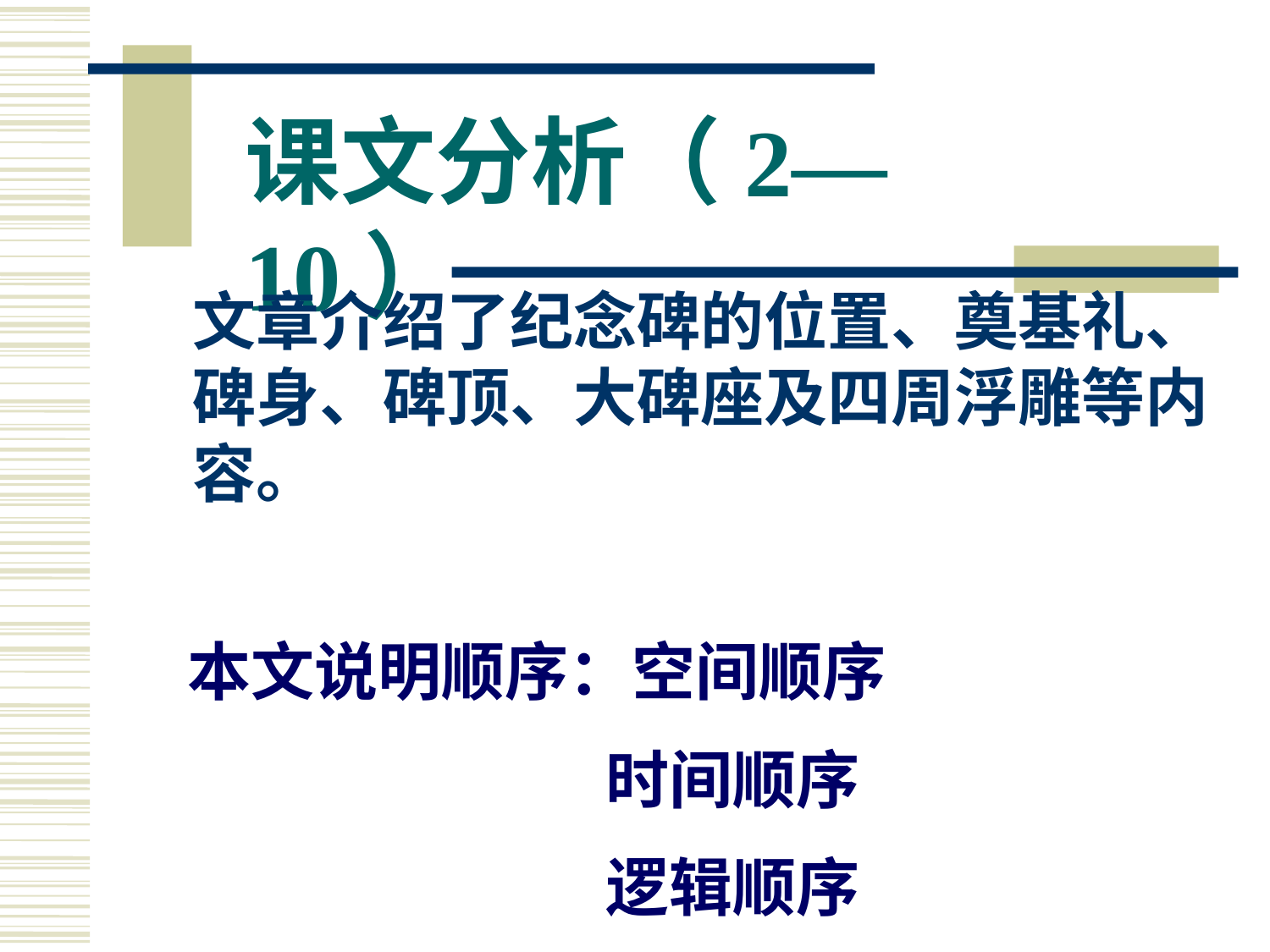

课文分析（2—10）

文章介绍了纪念碑的位置、奠基礼、碑身、碑顶、大碑座及四周浮雕等内容。

本文说明顺序：空间顺序
                            时间顺序
                            逻辑顺序